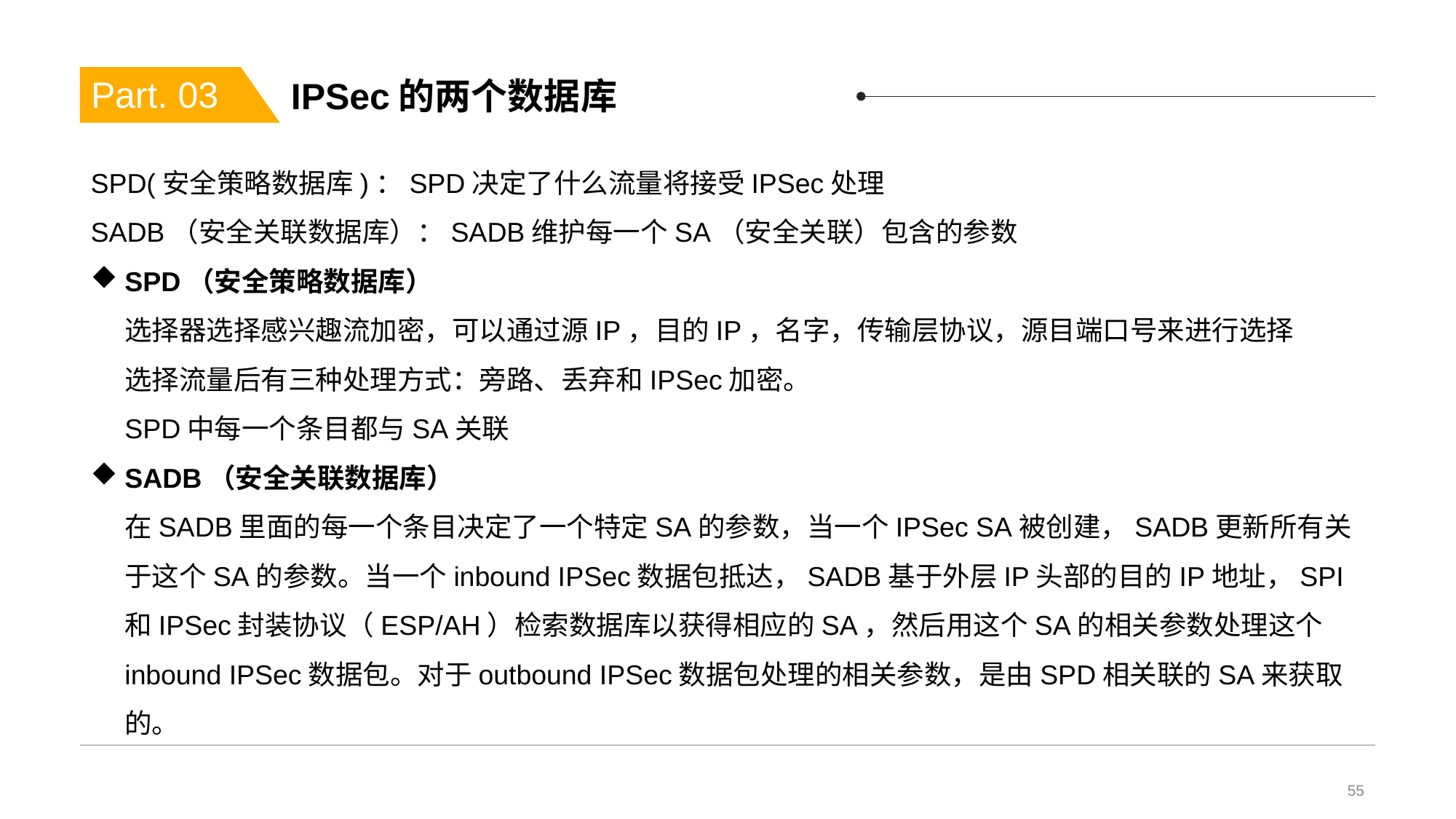

# IPSec的两个数据库
Part. 03
SPD(安全策略数据库)：SPD决定了什么流量将接受IPSec处理
SADB（安全关联数据库）：SADB维护每一个SA（安全关联）包含的参数
SPD（安全策略数据库）
选择器选择感兴趣流加密，可以通过源IP，目的IP，名字，传输层协议，源目端口号来进行选择
选择流量后有三种处理方式：旁路、丢弃和IPSec加密。
SPD中每一个条目都与SA关联
SADB（安全关联数据库）
在SADB里面的每一个条目决定了一个特定SA的参数，当一个IPSec SA被创建，SADB更新所有关于这个SA的参数。当一个inbound IPSec数据包抵达，SADB基于外层IP头部的目的IP地址，SPI和IPSec封装协议（ESP/AH）检索数据库以获得相应的SA，然后用这个SA的相关参数处理这个inbound IPSec数据包。对于outbound IPSec数据包处理的相关参数，是由SPD相关联的SA来获取的。
55